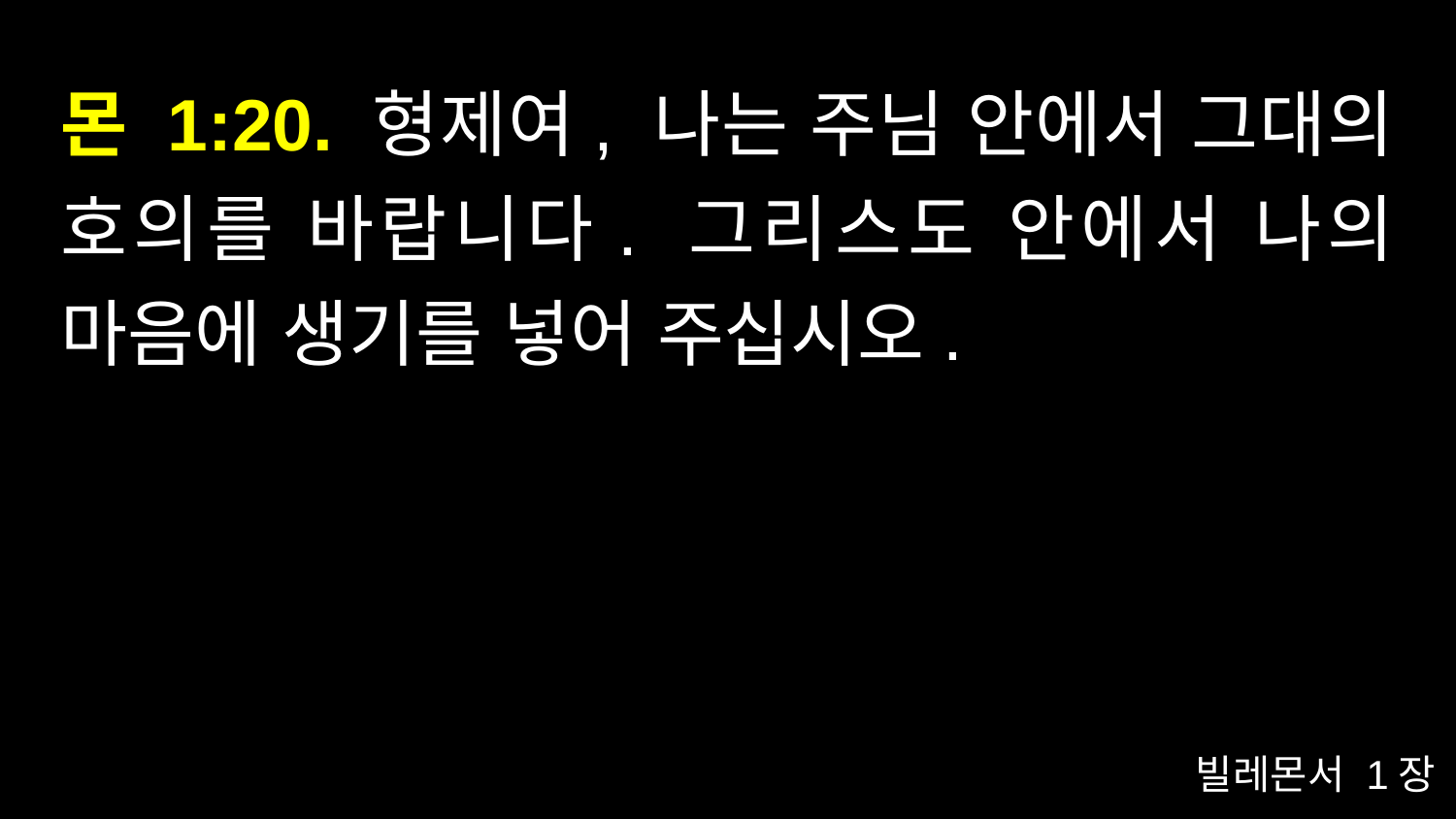

# 몬 1:20. 형제여, 나는 주님 안에서 그대의 호의를 바랍니다. 그리스도 안에서 나의 마음에 생기를 넣어 주십시오.
빌레몬서 1장